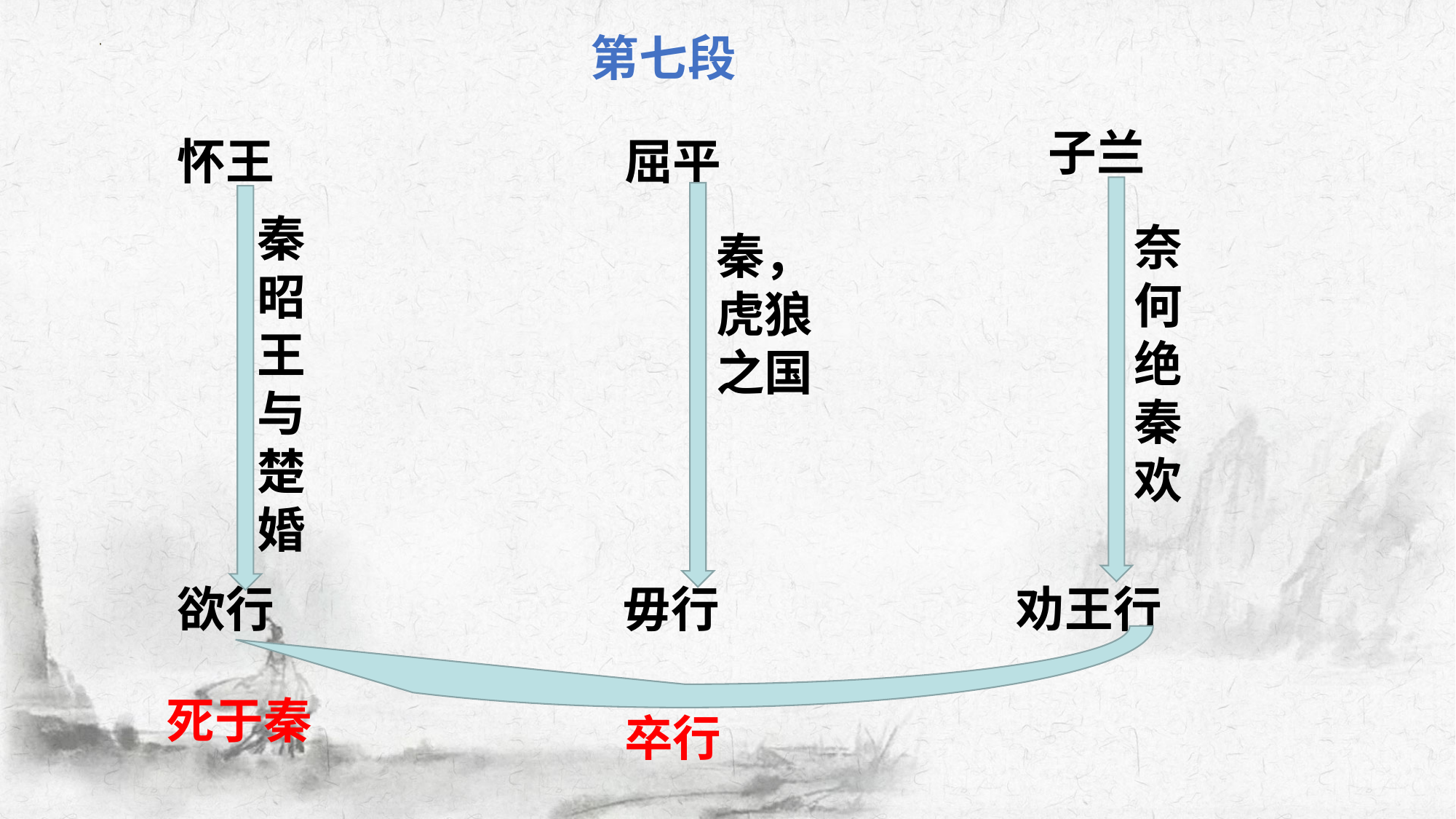

第七段
子兰
怀王
屈平

秦昭王与楚婚
奈何绝秦欢
秦，虎狼之国

欲行
毋行
劝王行
死于秦
卒行